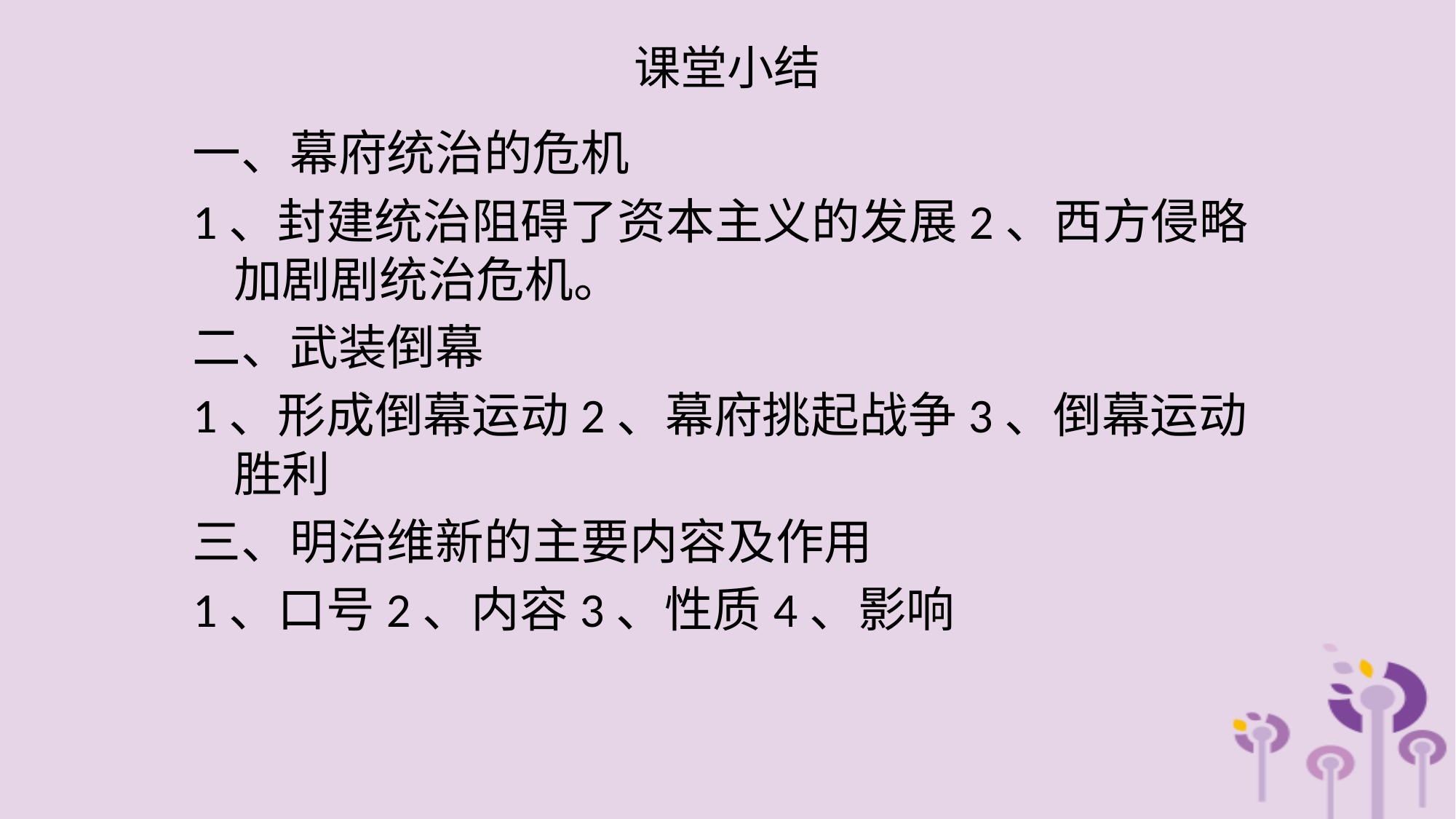

# 课堂小结
一、幕府统治的危机
1、封建统治阻碍了资本主义的发展2、西方侵略加剧剧统治危机。
二、武装倒幕
1、形成倒幕运动2、幕府挑起战争3、倒幕运动胜利
三、明治维新的主要内容及作用
1、口号2、内容3、性质4、影响